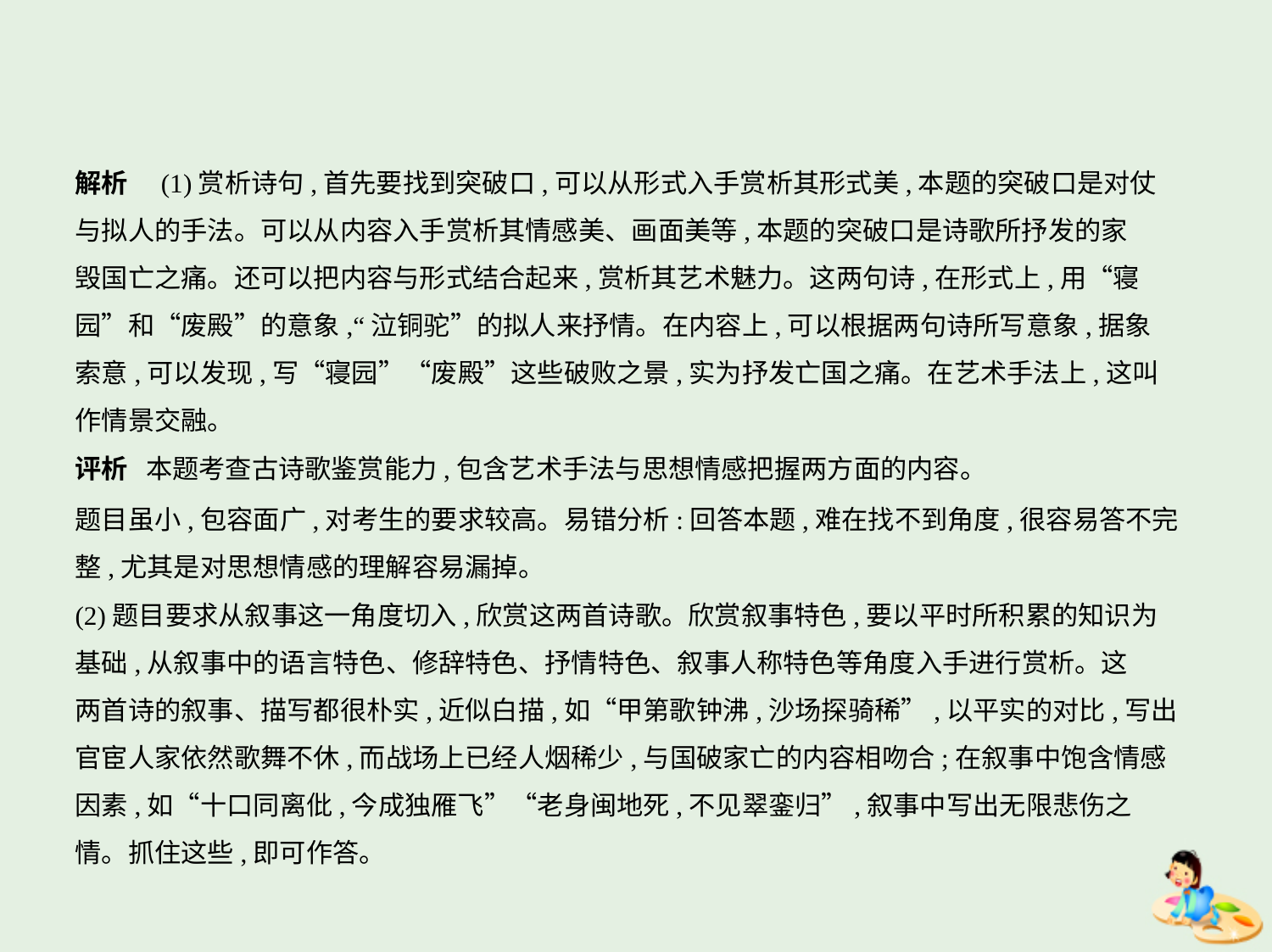

解析　(1)赏析诗句,首先要找到突破口,可以从形式入手赏析其形式美,本题的突破口是对仗
与拟人的手法。可以从内容入手赏析其情感美、画面美等,本题的突破口是诗歌所抒发的家
毁国亡之痛。还可以把内容与形式结合起来,赏析其艺术魅力。这两句诗,在形式上,用“寝
园”和“废殿”的意象,“泣铜驼”的拟人来抒情。在内容上,可以根据两句诗所写意象,据象
索意,可以发现,写“寝园”“废殿”这些破败之景,实为抒发亡国之痛。在艺术手法上,这叫
作情景交融。
评析   本题考查古诗歌鉴赏能力,包含艺术手法与思想情感把握两方面的内容。
题目虽小,包容面广,对考生的要求较高。易错分析:回答本题,难在找不到角度,很容易答不完
整,尤其是对思想情感的理解容易漏掉。
(2)题目要求从叙事这一角度切入,欣赏这两首诗歌。欣赏叙事特色,要以平时所积累的知识为
基础,从叙事中的语言特色、修辞特色、抒情特色、叙事人称特色等角度入手进行赏析。这
两首诗的叙事、描写都很朴实,近似白描,如“甲第歌钟沸,沙场探骑稀”,以平实的对比,写出
官宦人家依然歌舞不休,而战场上已经人烟稀少,与国破家亡的内容相吻合;在叙事中饱含情感
因素,如“十口同离仳,今成独雁飞”“老身闽地死,不见翠銮归”,叙事中写出无限悲伤之
情。抓住这些,即可作答。